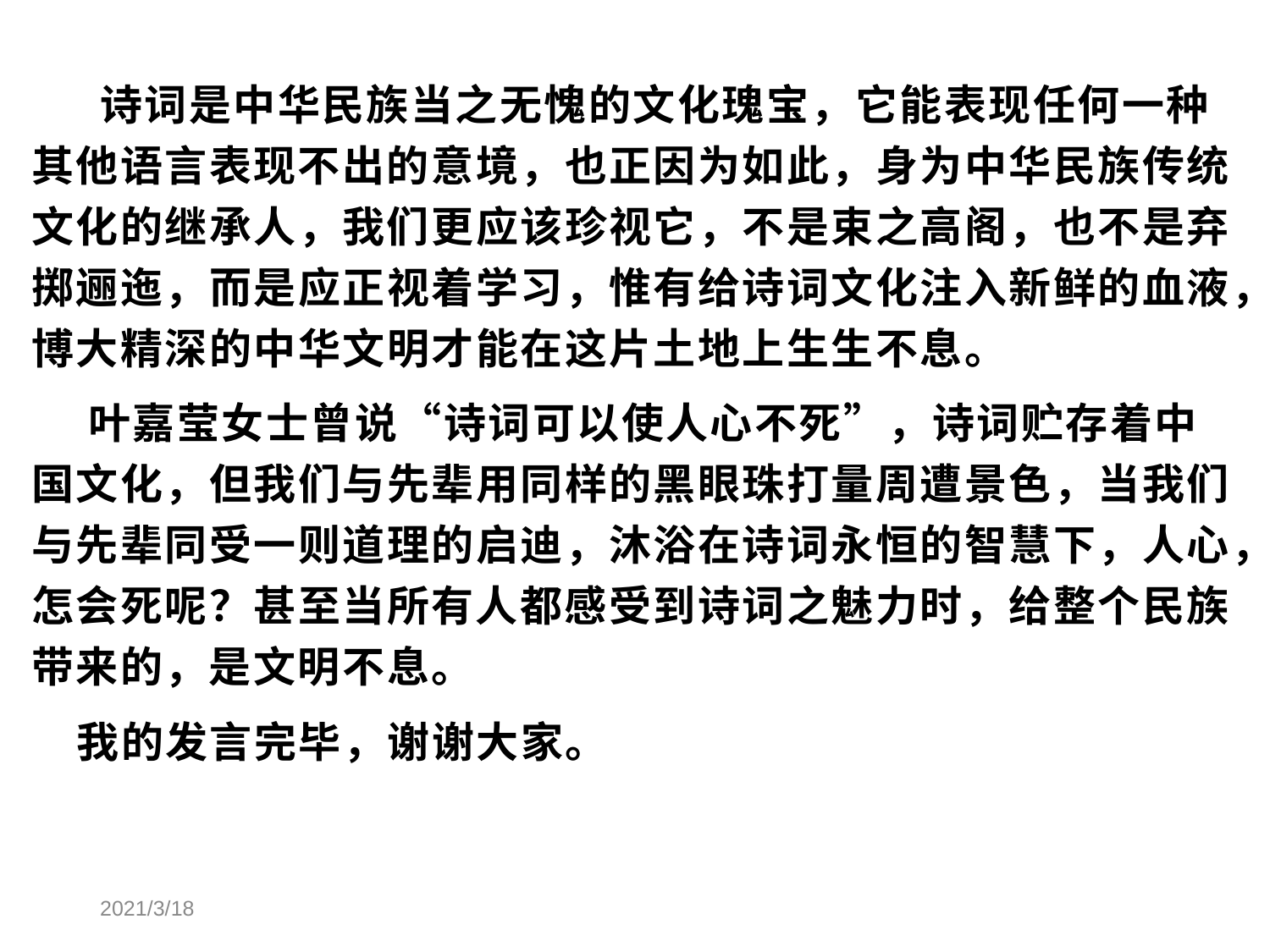

诗词是中华民族当之无愧的文化瑰宝，它能表现任何一种其他语言表现不出的意境，也正因为如此，身为中华民族传统文化的继承人，我们更应该珍视它，不是束之高阁，也不是弃掷逦迤，而是应正视着学习，惟有给诗词文化注入新鲜的血液，博大精深的中华文明才能在这片土地上生生不息。
    叶嘉莹女士曾说“诗词可以使人心不死”，诗词贮存着中国文化，但我们与先辈用同样的黑眼珠打量周遭景色，当我们与先辈同受一则道理的启迪，沐浴在诗词永恒的智慧下，人心，怎会死呢？甚至当所有人都感受到诗词之魅力时，给整个民族带来的，是文明不息。
   我的发言完毕，谢谢大家。
2021/3/18